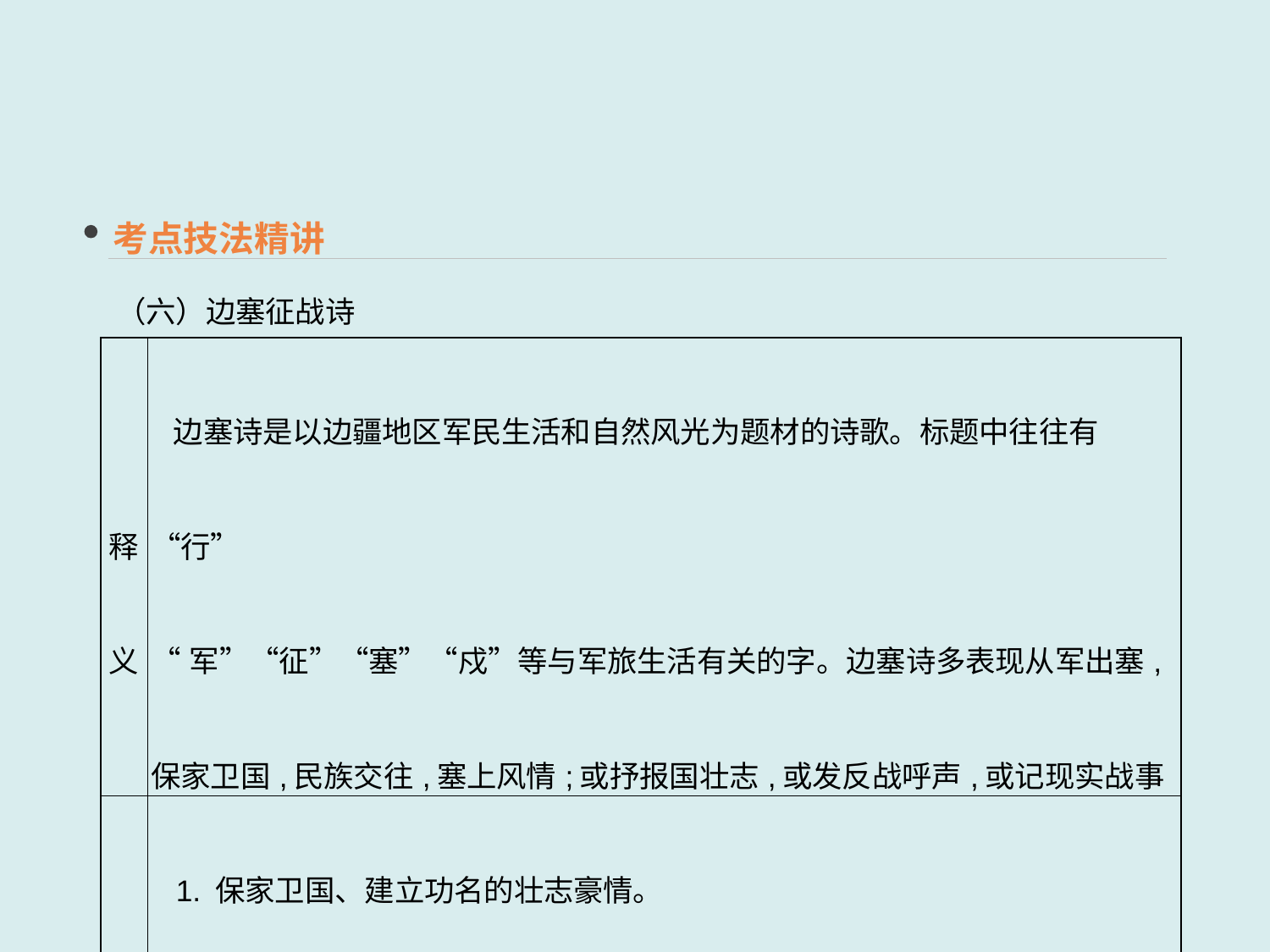

考点技法精讲

（六）边塞征战诗

| 释义 | 边塞诗是以边疆地区军民生活和自然风光为题材的诗歌。标题中往往有“行” “军”“征”“塞”“戍”等与军旅生活有关的字。边塞诗多表现从军出塞,保家卫国,民族交往,塞上风情;或抒报国壮志,或发反战呼声,或记现实战事 |
| --- | --- |
| 情感分类 | 1. 保家卫国、建立功名的壮志豪情。 　2. 奋勇杀敌、英勇无畏的英雄气概。 　3. 雄奇瑰丽、奇异独特的边塞风光。 　4. 征人思乡、闺妇盼归的两地情愁。 　5. 凄苦哀怨的厌战情绪,凄厉沉痛的反战思考。 　6. 对和平安宁的边疆生活、和睦友好的民族往来的喜悦 |